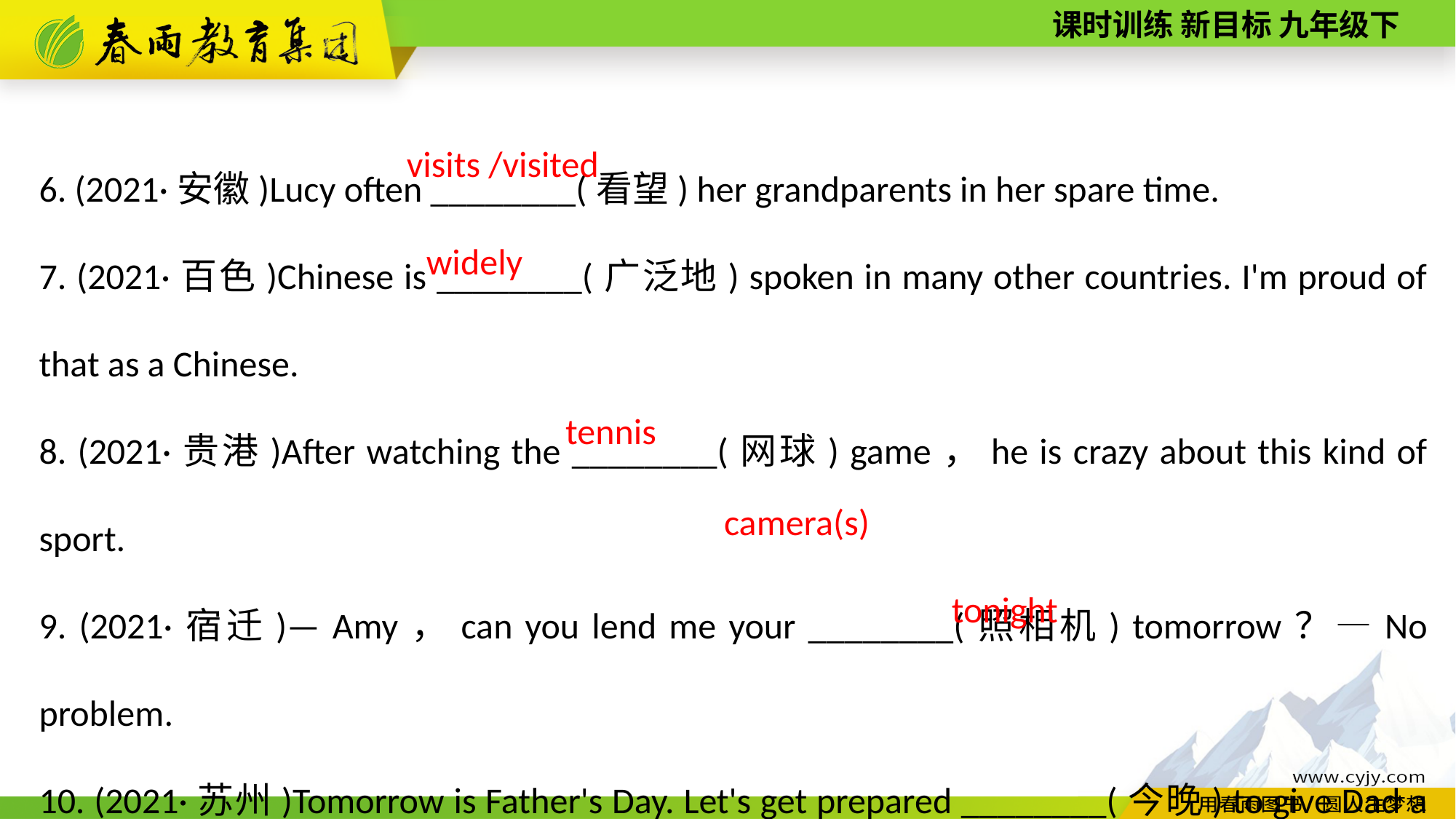

6. (2021·安徽)Lucy often ________(看望) her grandparents in her spare time.
7. (2021·百色)Chinese is ________(广泛地) spoken in many other countries. I'm proud of that as a Chinese.
8. (2021·贵港)After watching the ________(网球) game，he is crazy about this kind of sport.
9. (2021·宿迁)— Amy，can you lend me your ________(照相机) tomorrow？—No problem.
10. (2021·苏州)Tomorrow is Father's Day. Let's get prepared ________(今晚) to give Dad a big surprise.
visits /visited
widely
tennis
camera(s)
tonight